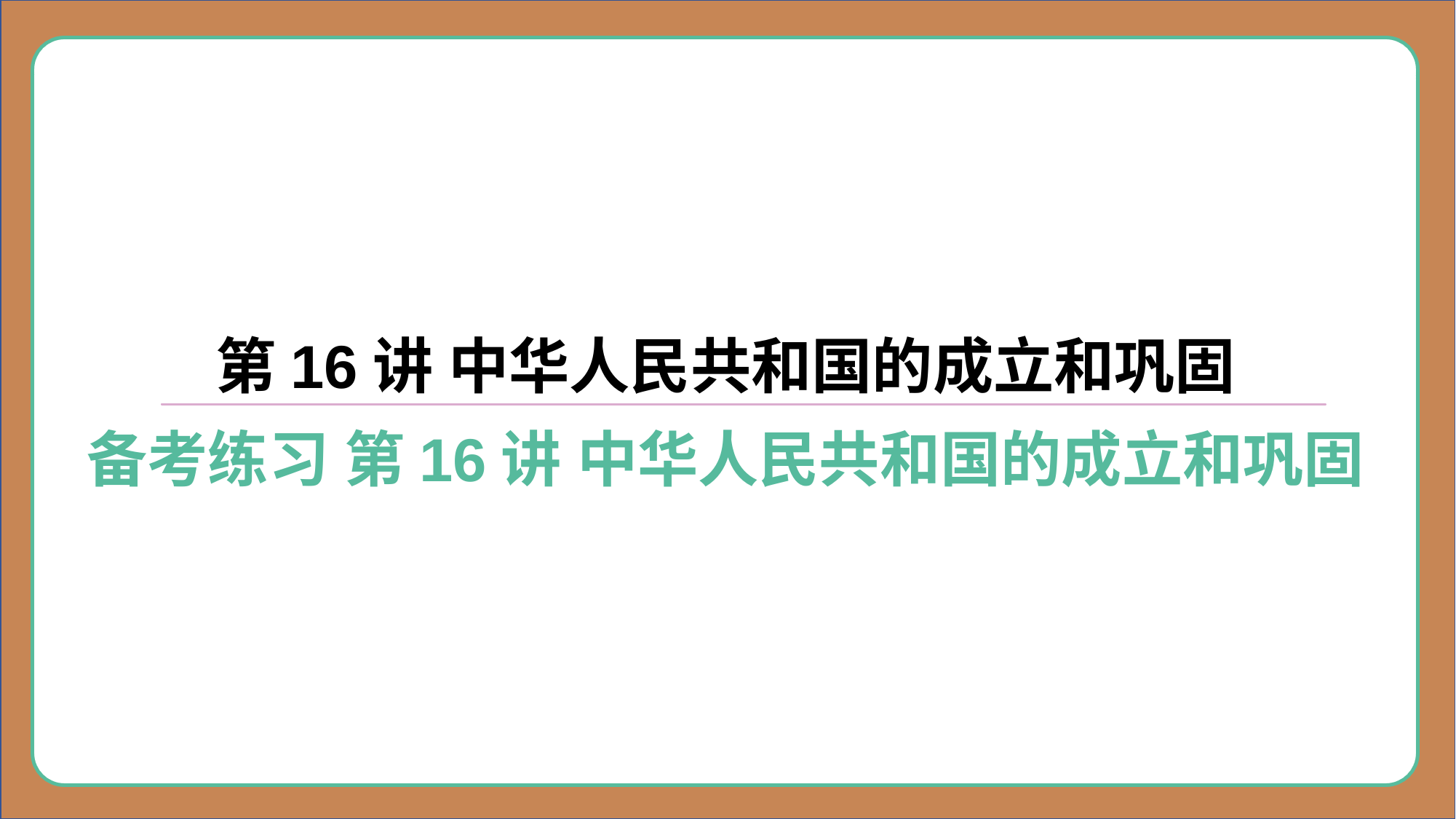

第16讲 中华人民共和国的成立和巩固
备考练习 第16讲 中华人民共和国的成立和巩固